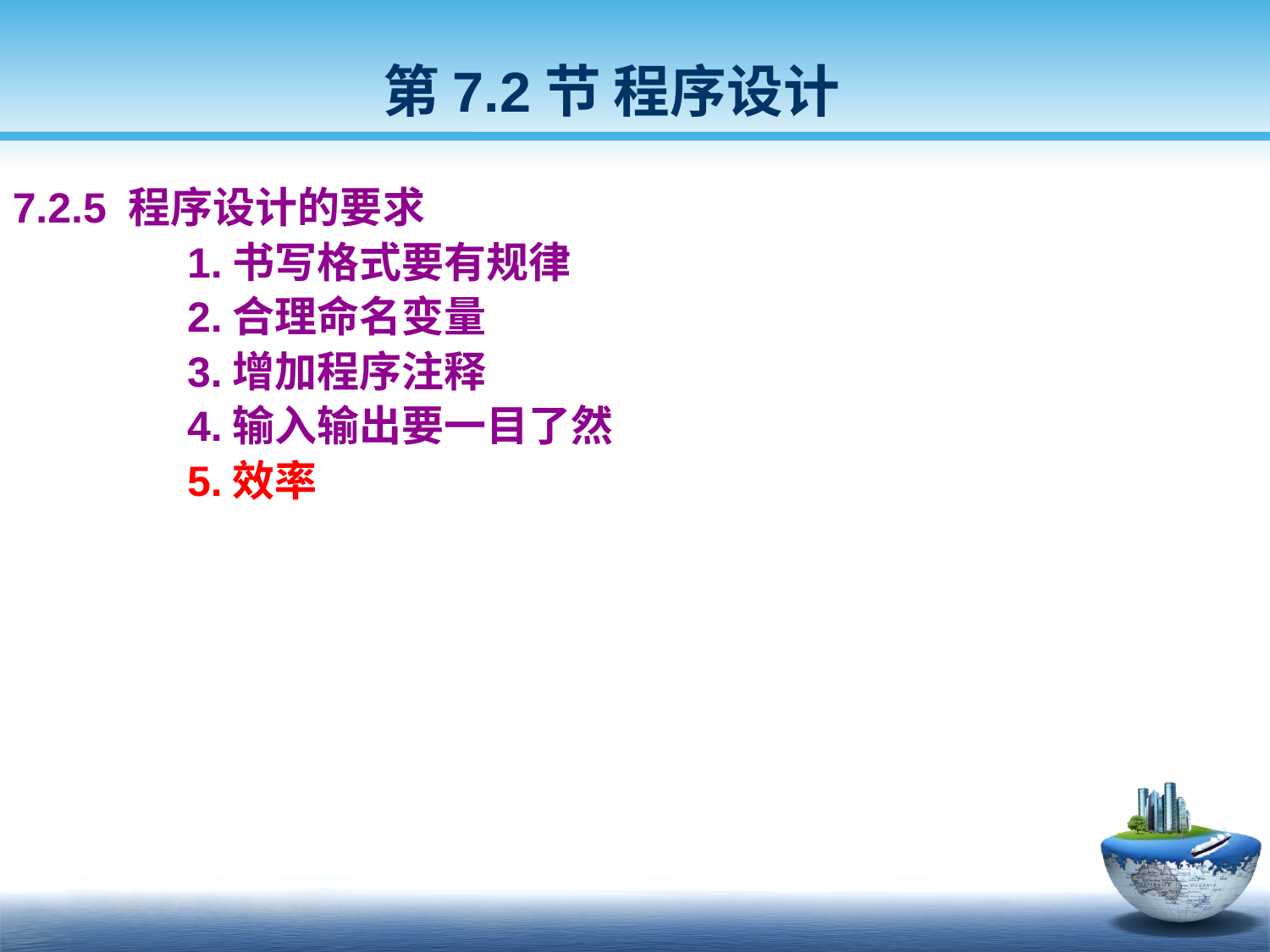

第7.2节 程序设计
7.2.5 程序设计的要求
		1.书写格式要有规律
		2.合理命名变量
		3.增加程序注释
		4.输入输出要一目了然
		5.效率